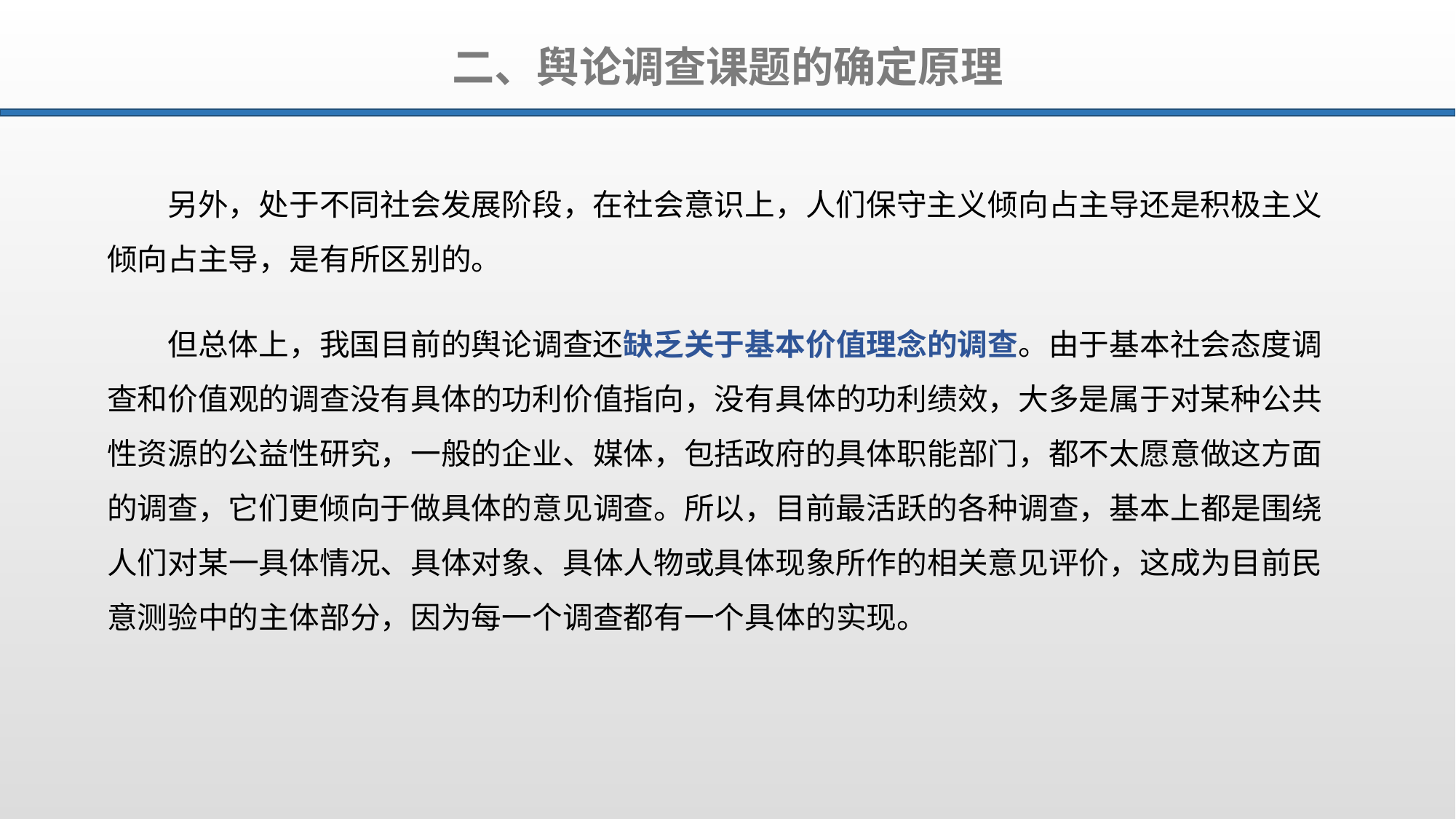

二、舆论调查课题的确定原理

另外，处于不同社会发展阶段，在社会意识上，人们保守主义倾向占主导还是积极主义倾向占主导，是有所区别的。
但总体上，我国目前的舆论调查还缺乏关于基本价值理念的调查。由于基本社会态度调查和价值观的调查没有具体的功利价值指向，没有具体的功利绩效，大多是属于对某种公共性资源的公益性研究，一般的企业、媒体，包括政府的具体职能部门，都不太愿意做这方面的调查，它们更倾向于做具体的意见调查。所以，目前最活跃的各种调查，基本上都是围绕人们对某一具体情况、具体对象、具体人物或具体现象所作的相关意见评价，这成为目前民意测验中的主体部分，因为每一个调查都有一个具体的实现。